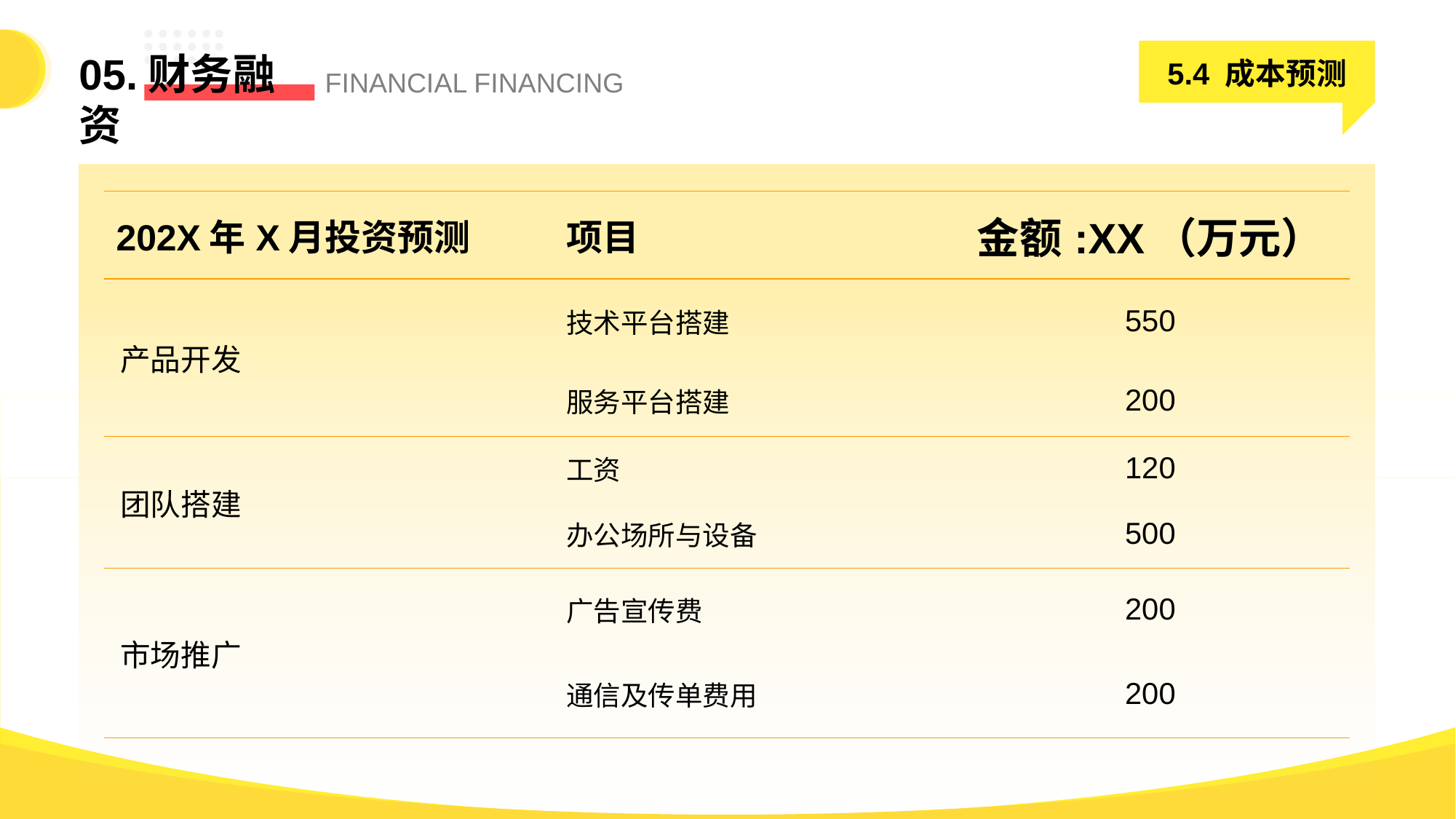

5.4 成本预测

05.财务融资
FINANCIAL FINANCING

| 202X年X月投资预测 | 项目 | 金额:XX（万元） |
| --- | --- | --- |
| 产品开发 | 技术平台搭建 | 550 |
|  | 服务平台搭建 | 200 |
| 团队搭建 | 工资 | 120 |
|  | 办公场所与设备 | 500 |
| 市场推广 | 广告宣传费 | 200 |
|  | 通信及传单费用 | 200 |